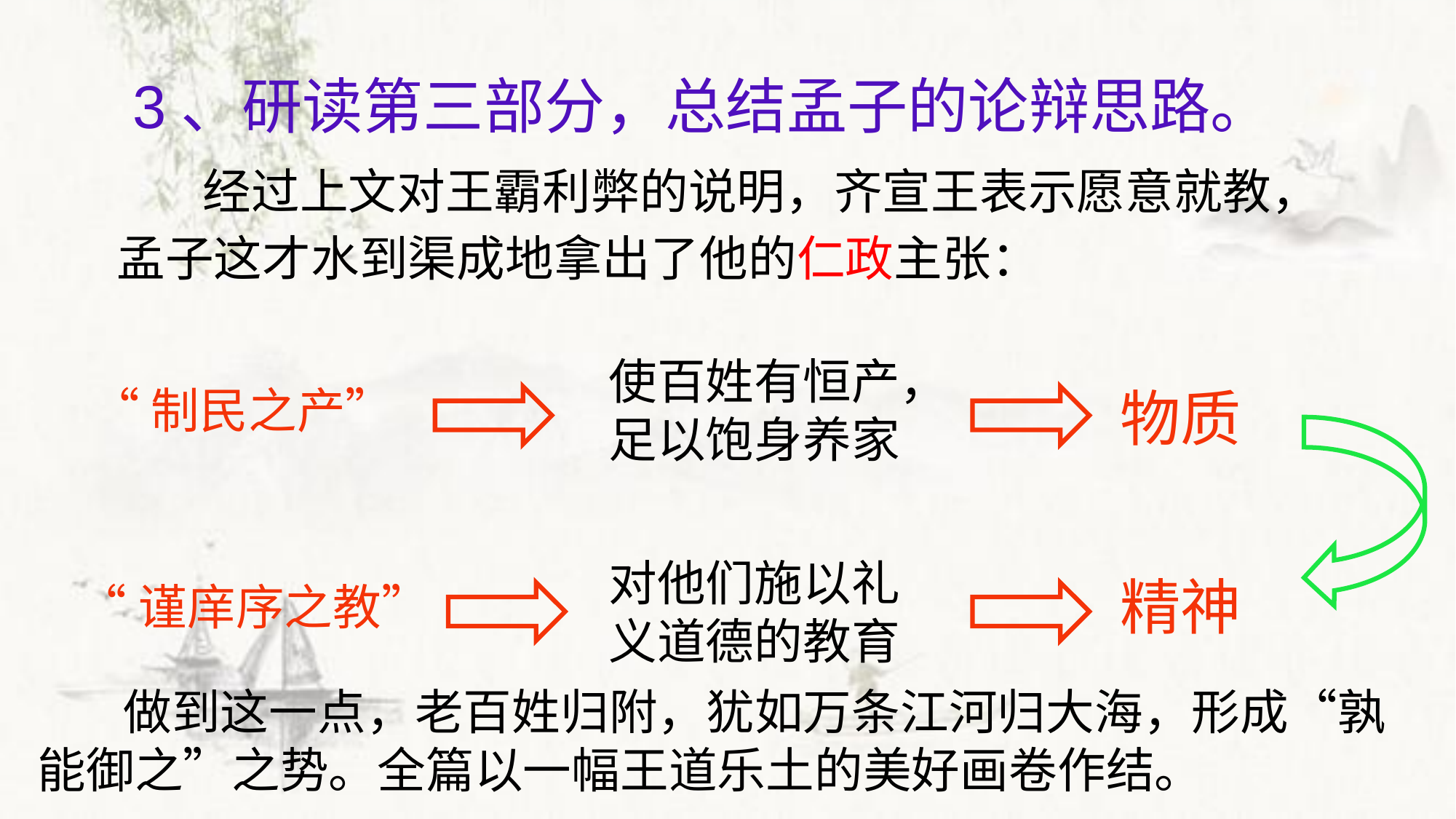

3、研读第三部分，总结孟子的论辩思路。
经过上文对王霸利弊的说明，齐宣王表示愿意就教，孟子这才水到渠成地拿出了他的仁政主张：
使百姓有恒产，足以饱身养家
“制民之产”
物质

对他们施以礼义道德的教育
精神
“谨庠序之教”

做到这一点，老百姓归附，犹如万条江河归大海，形成“孰能御之”之势。全篇以一幅王道乐土的美好画卷作结。